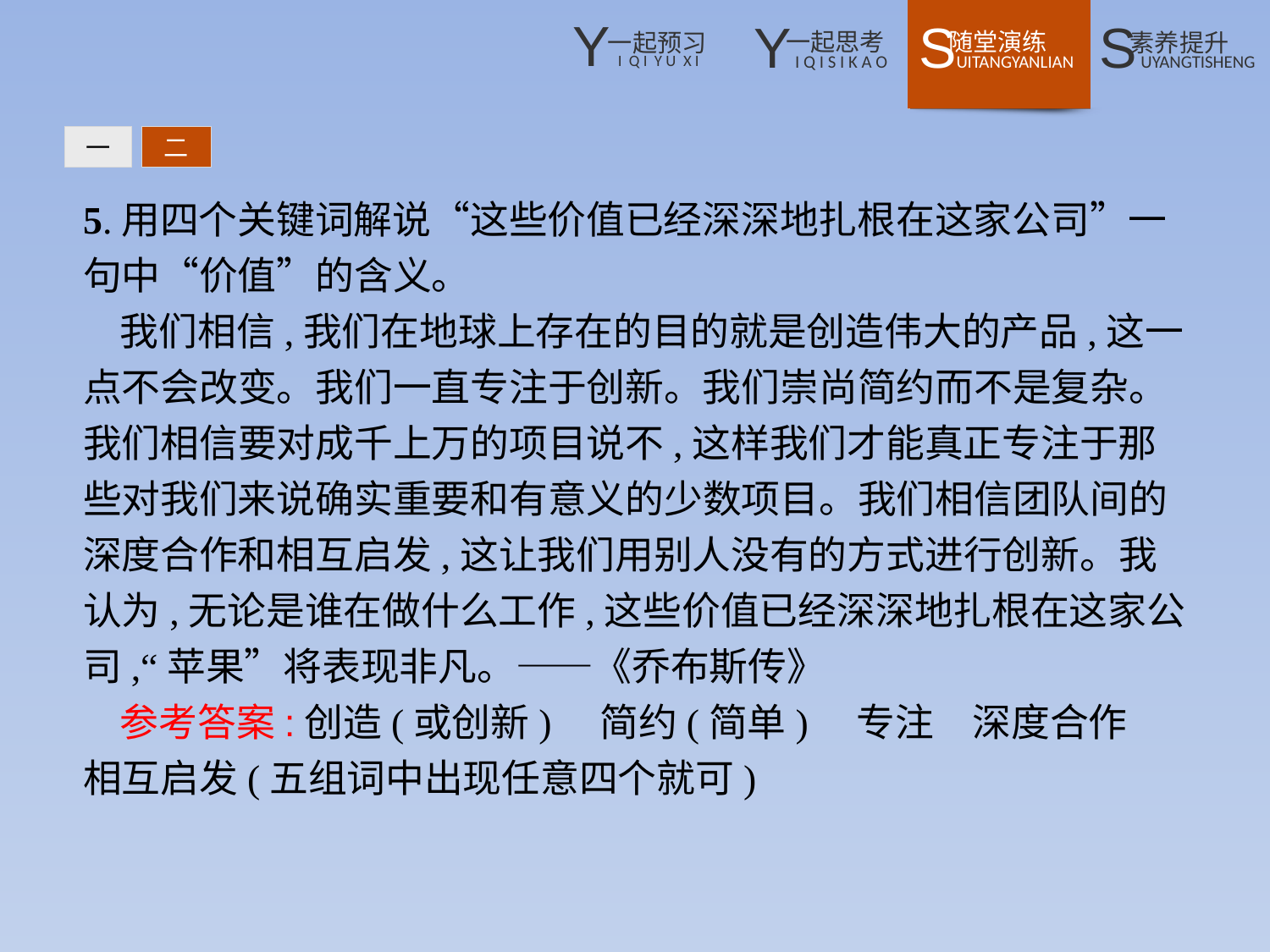

一
二
5.用四个关键词解说“这些价值已经深深地扎根在这家公司”一句中“价值”的含义。
我们相信,我们在地球上存在的目的就是创造伟大的产品,这一点不会改变。我们一直专注于创新。我们崇尚简约而不是复杂。我们相信要对成千上万的项目说不,这样我们才能真正专注于那些对我们来说确实重要和有意义的少数项目。我们相信团队间的深度合作和相互启发,这让我们用别人没有的方式进行创新。我认为,无论是谁在做什么工作,这些价值已经深深地扎根在这家公司,“苹果”将表现非凡。——《乔布斯传》
参考答案:创造(或创新)　简约(简单)　专注　深度合作　相互启发(五组词中出现任意四个就可)